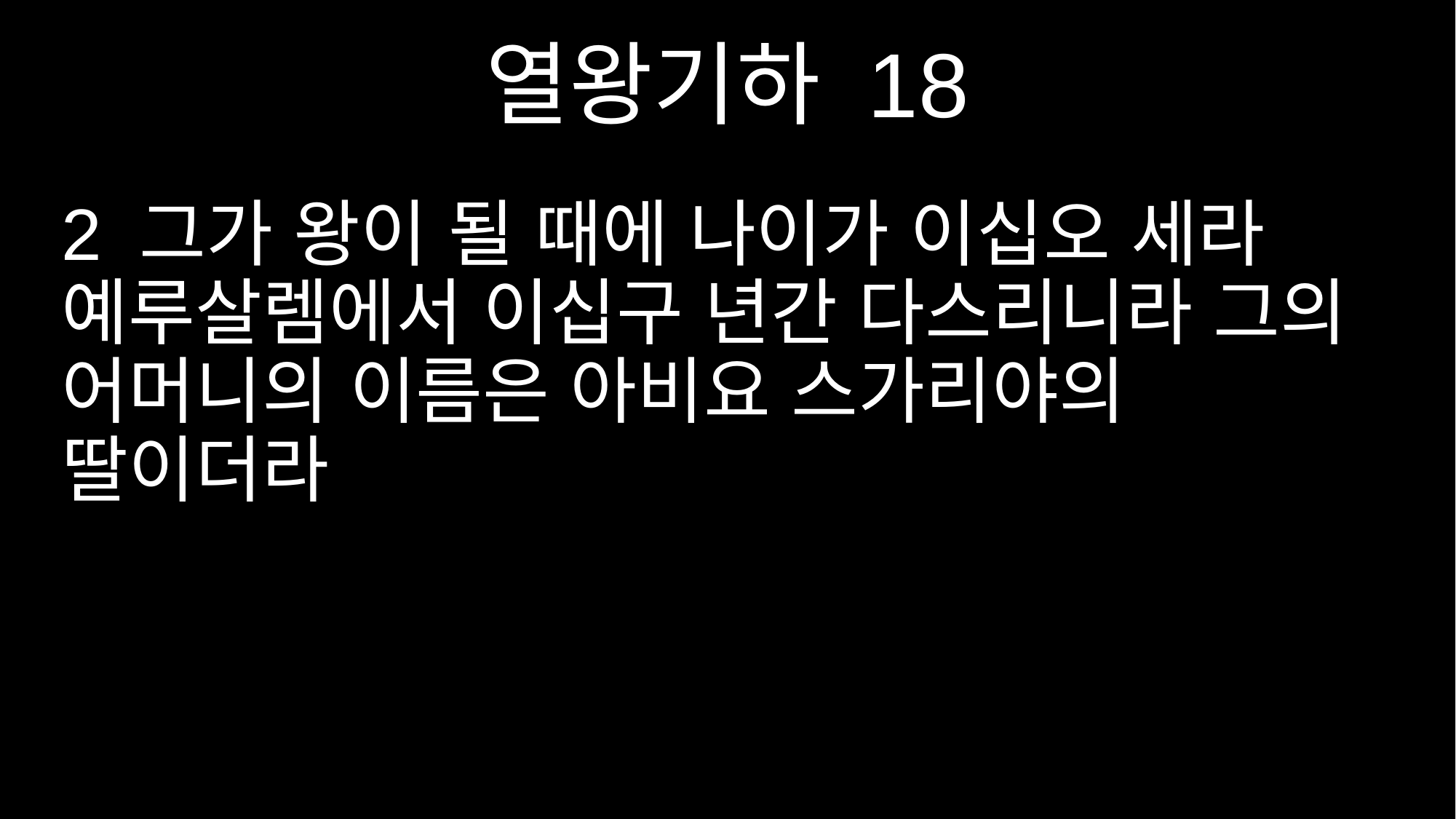

열왕기하 18
2 그가 왕이 될 때에 나이가 이십오 세라 예루살렘에서 이십구 년간 다스리니라 그의 어머니의 이름은 아비요 스가리야의 딸이더라